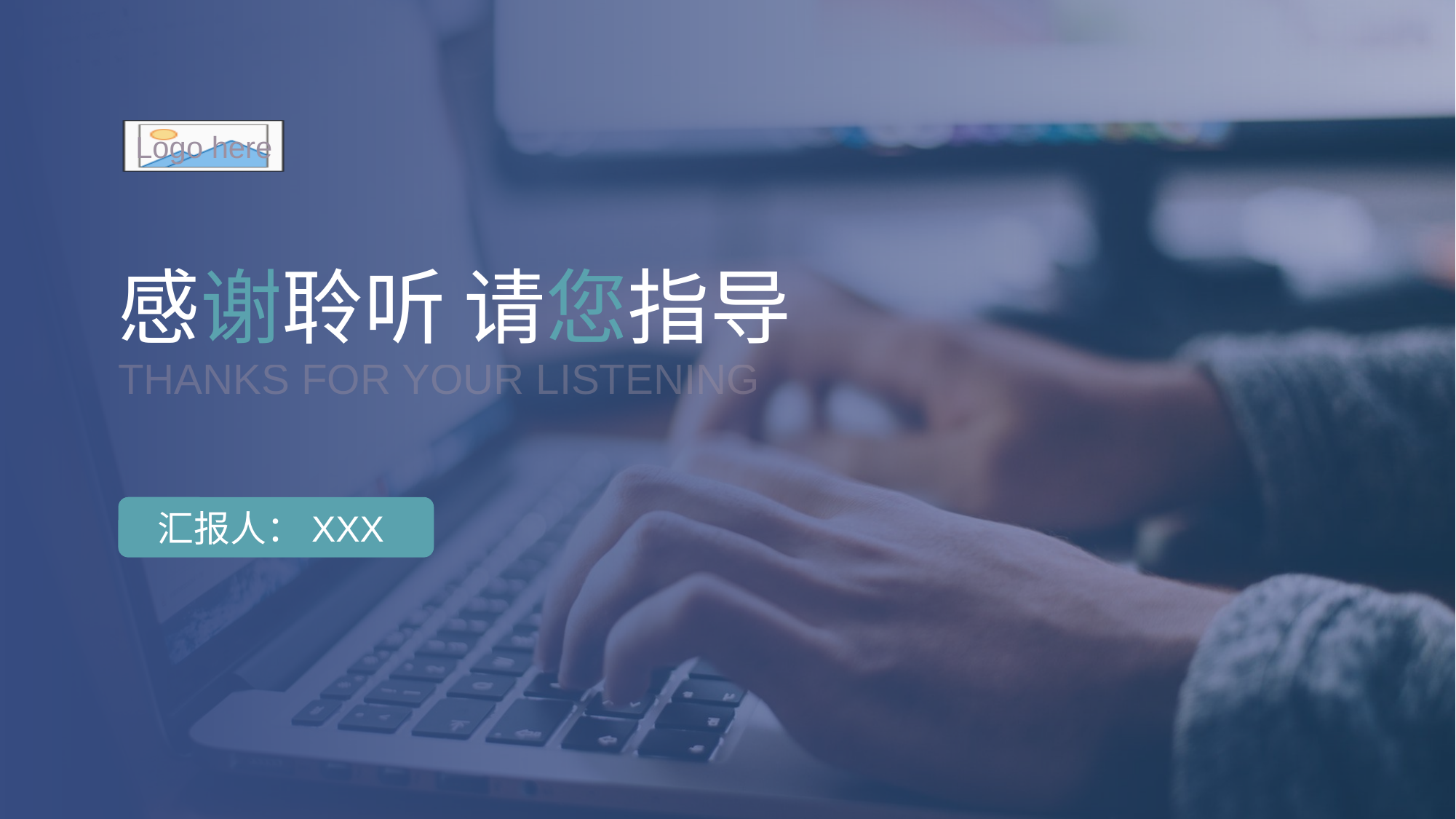

感谢聆听 请您指导
THANKS FOR YOUR LISTENING
汇报人：XXX